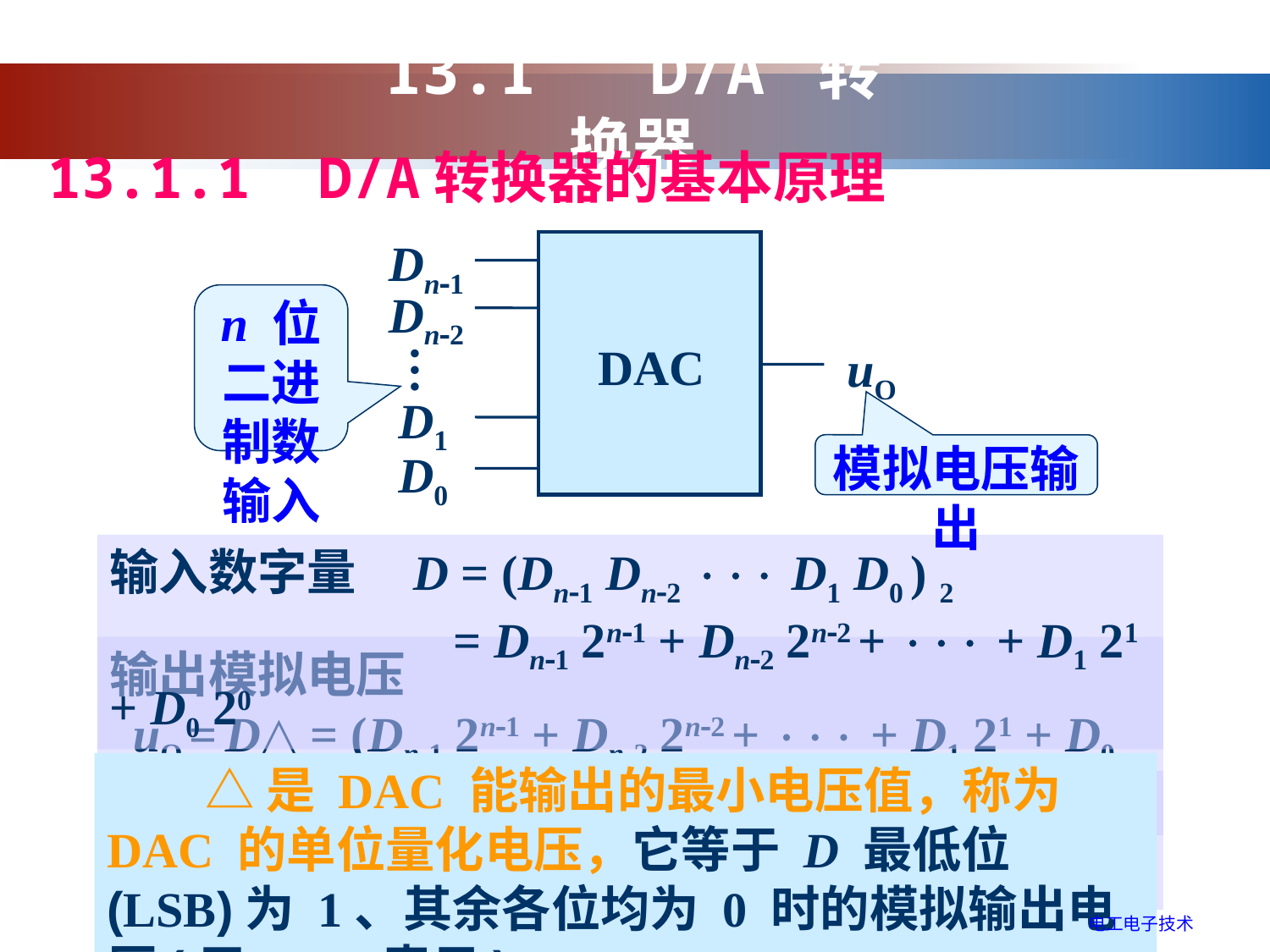

13.1   D/A 转换器
13.1.1  D/A转换器的基本原理

Dn−1

Dn−2
n 位二进制数输入

DAC
uO
…

D1

模拟电压输出
D0

输入数字量    D = (Dn−1 Dn−2 ⋅⋅⋅ D1 D0 ) 2
                            = Dn−1 2n−1 + Dn−2 2n−2 + ⋅⋅⋅ + D1 21 + D0 20
输出模拟电压
 uO = D△ = (Dn−1 2n−1 + Dn−2 2n−2 + ⋅⋅⋅ + D1 21 + D0 20 )△
　　△ 是 DAC 能输出的最小电压值，称为 DAC 的单位量化电压，它等于 D 最低位(LSB)为 1、其余各位均为 0 时的模拟输出电压(用 ULSB 表示)。
        可见，uO ∝ D，uO 的大小反映了数字量 D 的大小。
电工电子技术